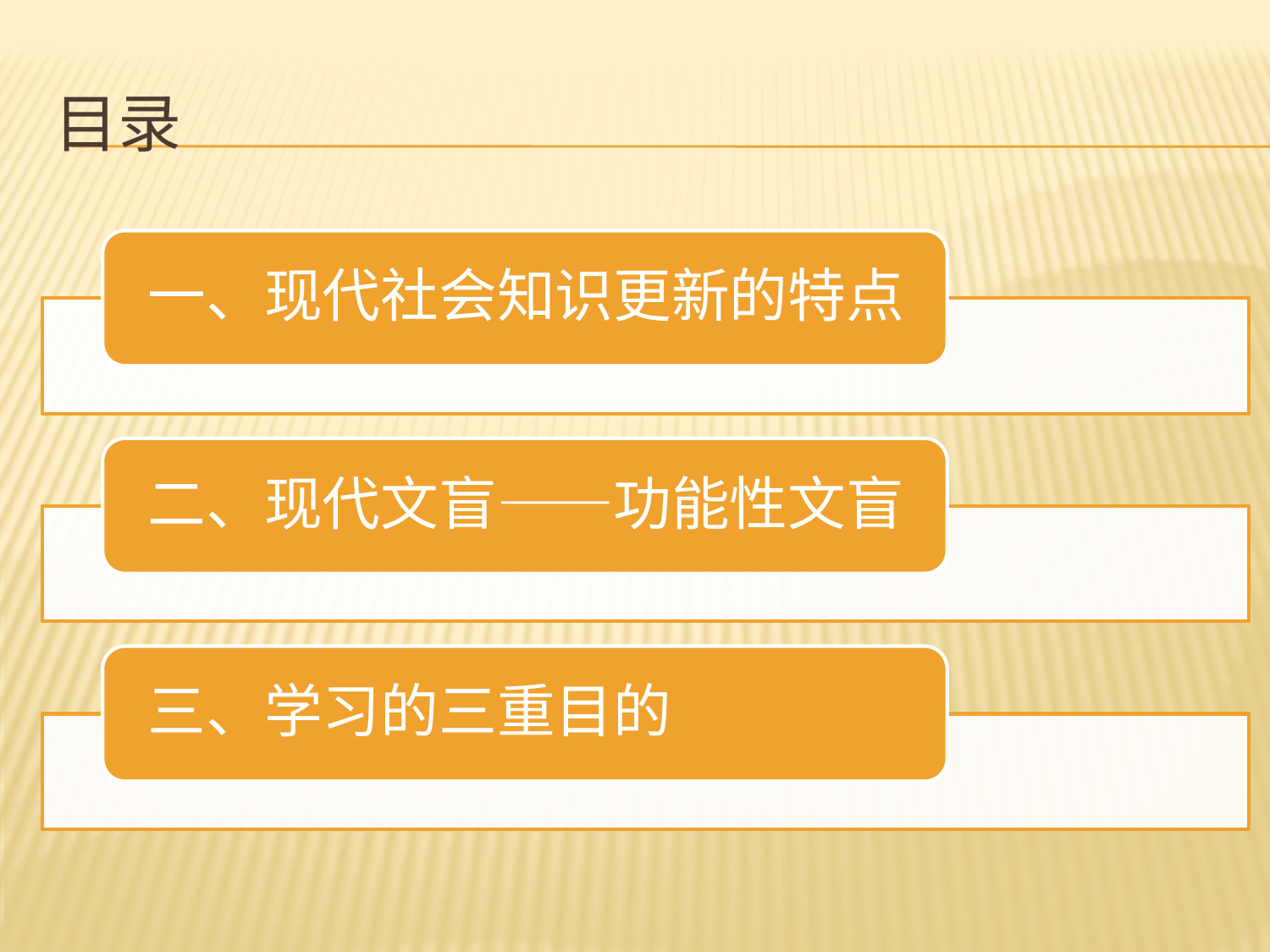

# 目录
一、现代社会知识更新的特点
二、现代文盲——功能性文盲
三、学习的三重目的